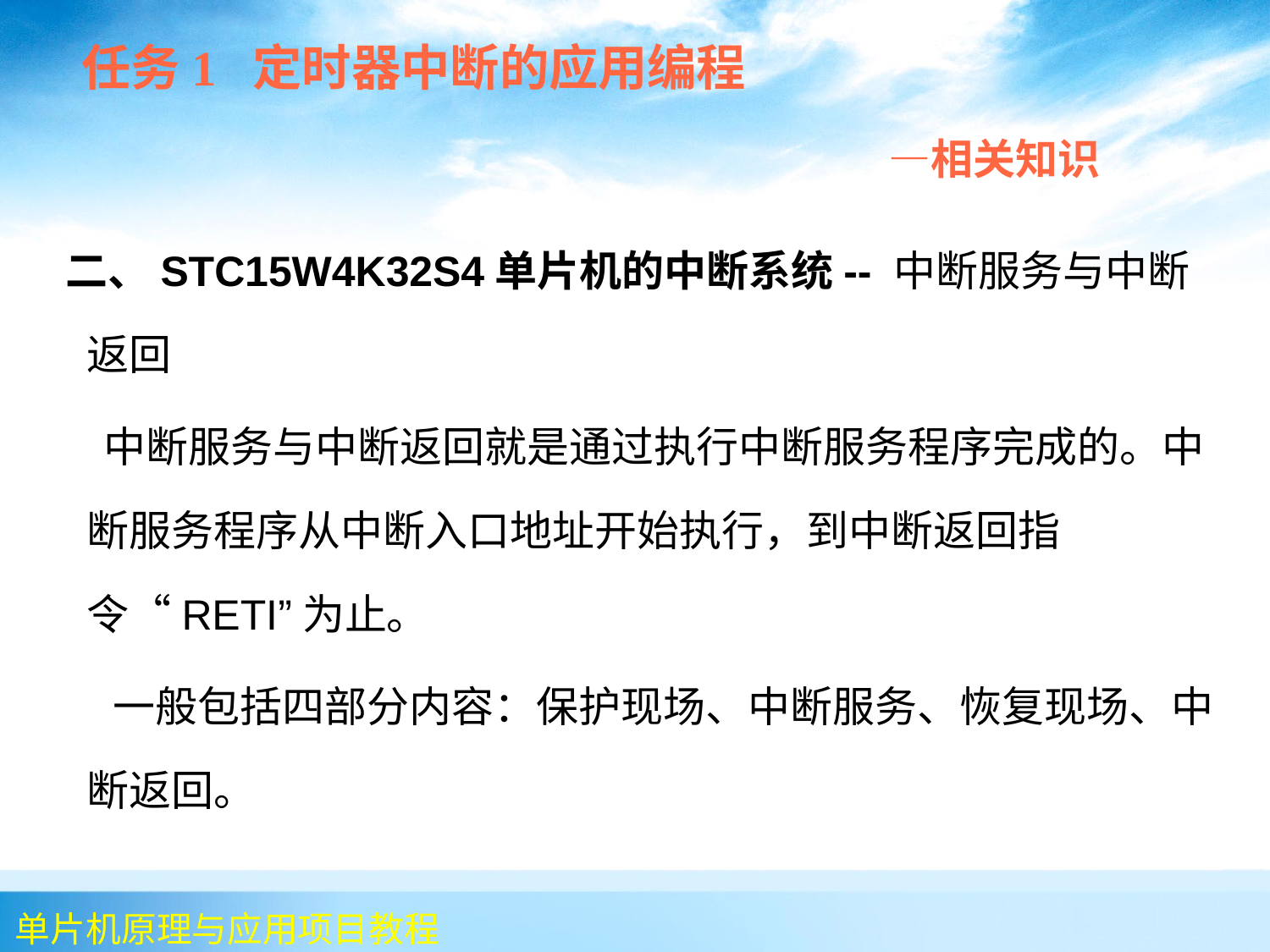

任务1  定时器中断的应用编程
                                                                            —相关知识
 二、STC15W4K32S4单片机的中断系统-- 中断服务与中断返回
     中断服务与中断返回就是通过执行中断服务程序完成的。中断服务程序从中断入口地址开始执行，到中断返回指令“RETI”为止。
      一般包括四部分内容：保护现场、中断服务、恢复现场、中断返回。